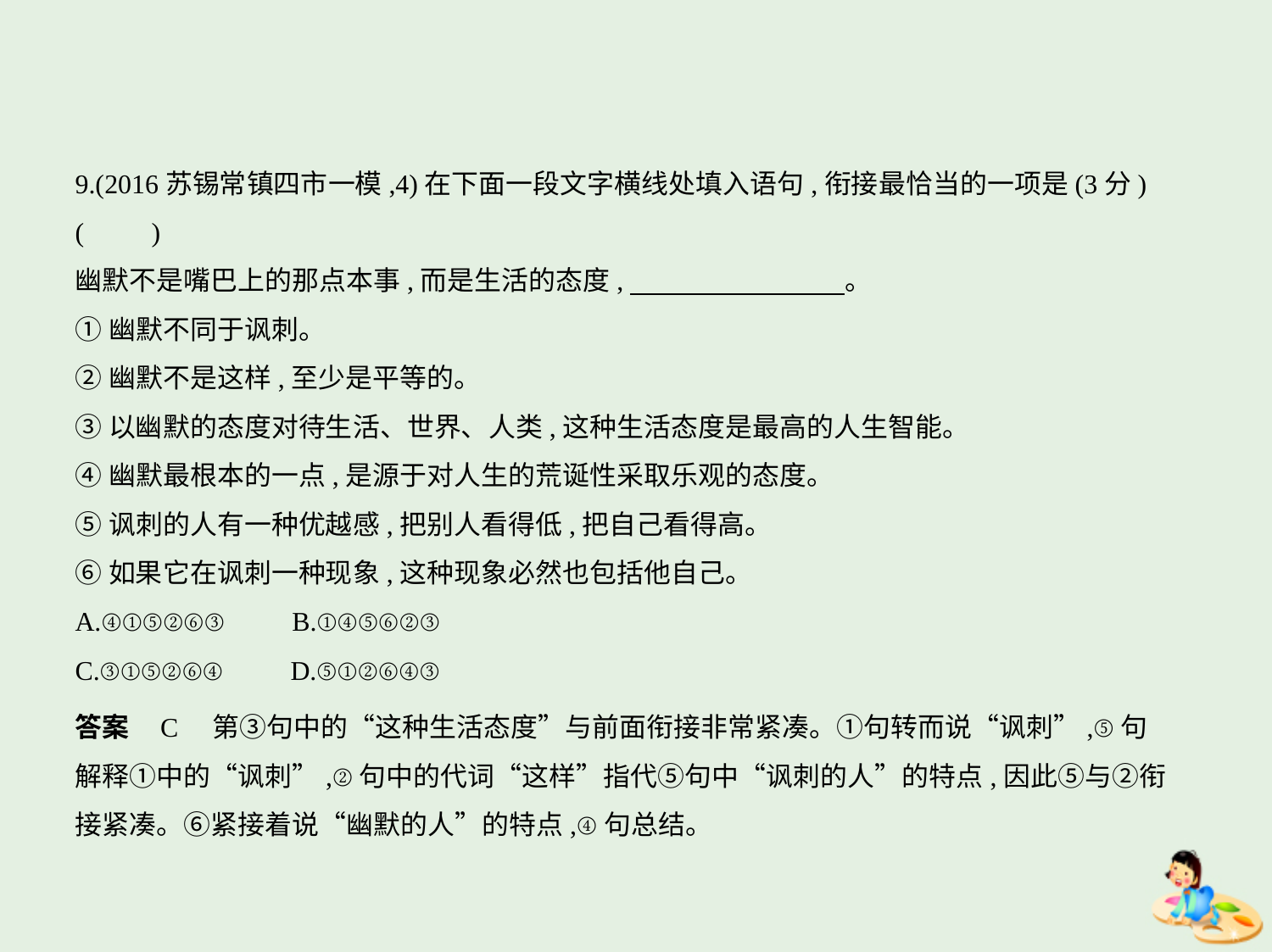

9.(2016苏锡常镇四市一模,4)在下面一段文字横线处填入语句,衔接最恰当的一项是(3分)
(　　)
幽默不是嘴巴上的那点本事,而是生活的态度,　　　　　　　    。
①幽默不同于讽刺。
②幽默不是这样,至少是平等的。
③以幽默的态度对待生活、世界、人类,这种生活态度是最高的人生智能。
④幽默最根本的一点,是源于对人生的荒诞性采取乐观的态度。
⑤讽刺的人有一种优越感,把别人看得低,把自己看得高。
⑥如果它在讽刺一种现象,这种现象必然也包括他自己。
A.④①⑤②⑥③　　B.①④⑤⑥②③
C.③①⑤②⑥④　　D.⑤①②⑥④③
答案    C　第③句中的“这种生活态度”与前面衔接非常紧凑。①句转而说“讽刺”,⑤句
解释①中的“讽刺”,②句中的代词“这样”指代⑤句中“讽刺的人”的特点,因此⑤与②衔
接紧凑。⑥紧接着说“幽默的人”的特点,④句总结。